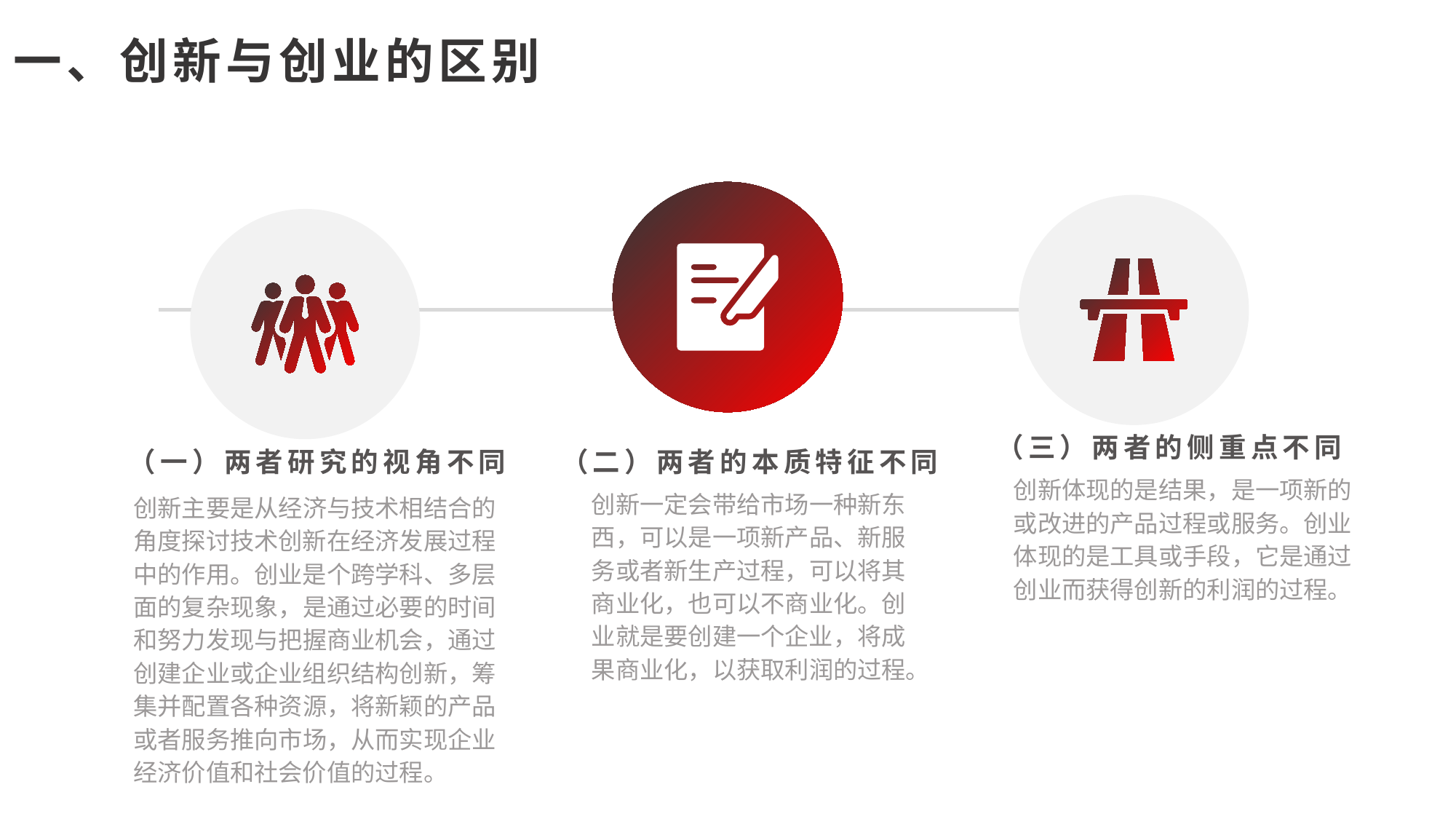

一、创新与创业的区别

（三）两者的侧重点不同
创新体现的是结果，是一项新的或改进的产品过程或服务。创业体现的是工具或手段，它是通过创业而获得创新的利润的过程。
（一）两者研究的视角不同
创新主要是从经济与技术相结合的角度探讨技术创新在经济发展过程中的作用。创业是个跨学科、多层面的复杂现象，是通过必要的时间和努力发现与把握商业机会，通过创建企业或企业组织结构创新，筹集并配置各种资源，将新颖的产品或者服务推向市场，从而实现企业经济价值和社会价值的过程。
（二）两者的本质特征不同
创新一定会带给市场一种新东西，可以是一项新产品、新服务或者新生产过程，可以将其商业化，也可以不商业化。创业就是要创建一个企业，将成果商业化，以获取利润的过程。